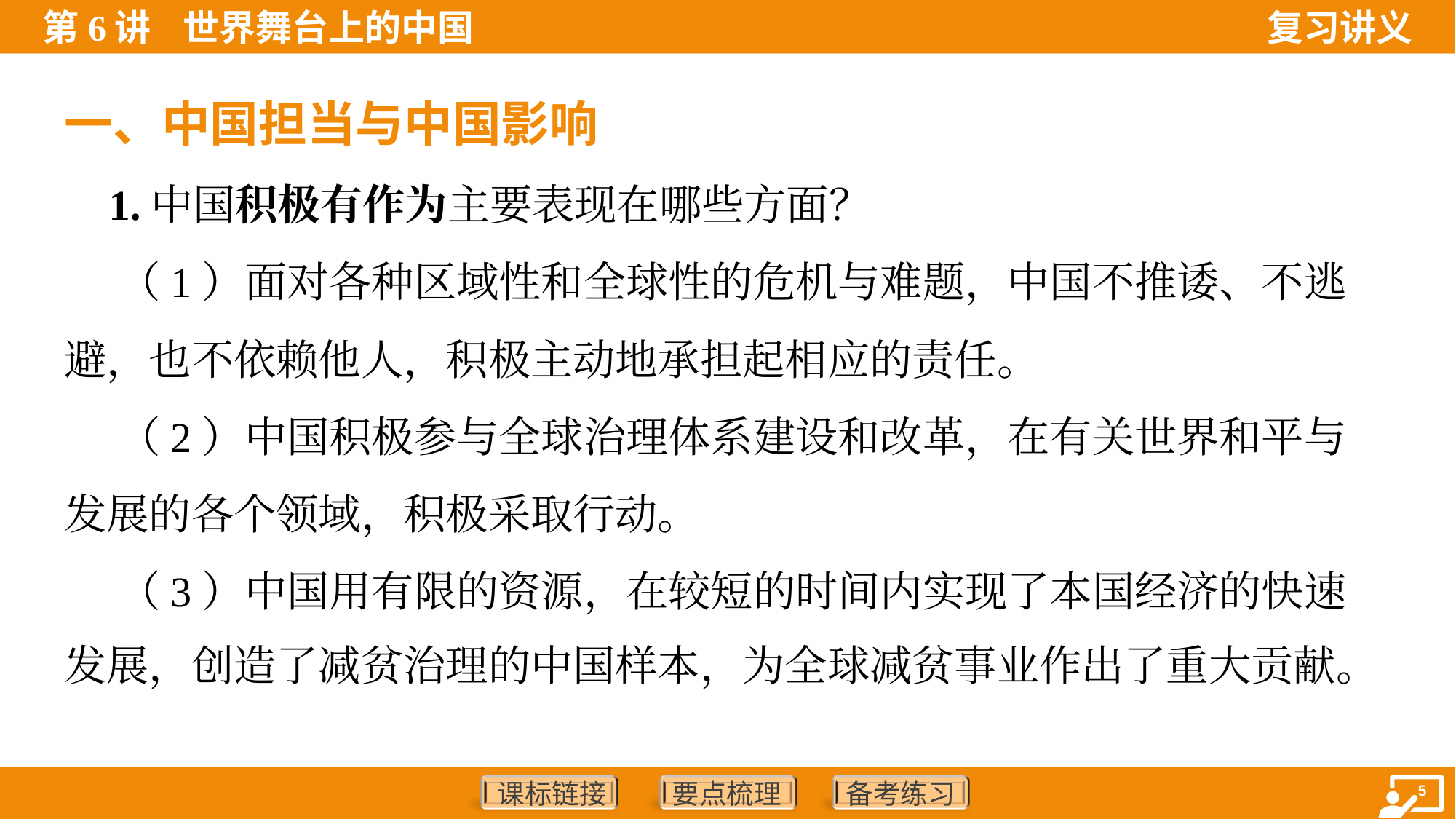

一、中国担当与中国影响
    1.中国积极有作为主要表现在哪些方面？
    （1）面对各种区域性和全球性的危机与难题，中国不推诿、不逃
避，也不依赖他人，积极主动地承担起相应的责任。
    （2）中国积极参与全球治理体系建设和改革，在有关世界和平与
发展的各个领域，积极采取行动。
    （3）中国用有限的资源，在较短的时间内实现了本国经济的快速
发展，创造了减贫治理的中国样本，为全球减贫事业作出了重大贡献。